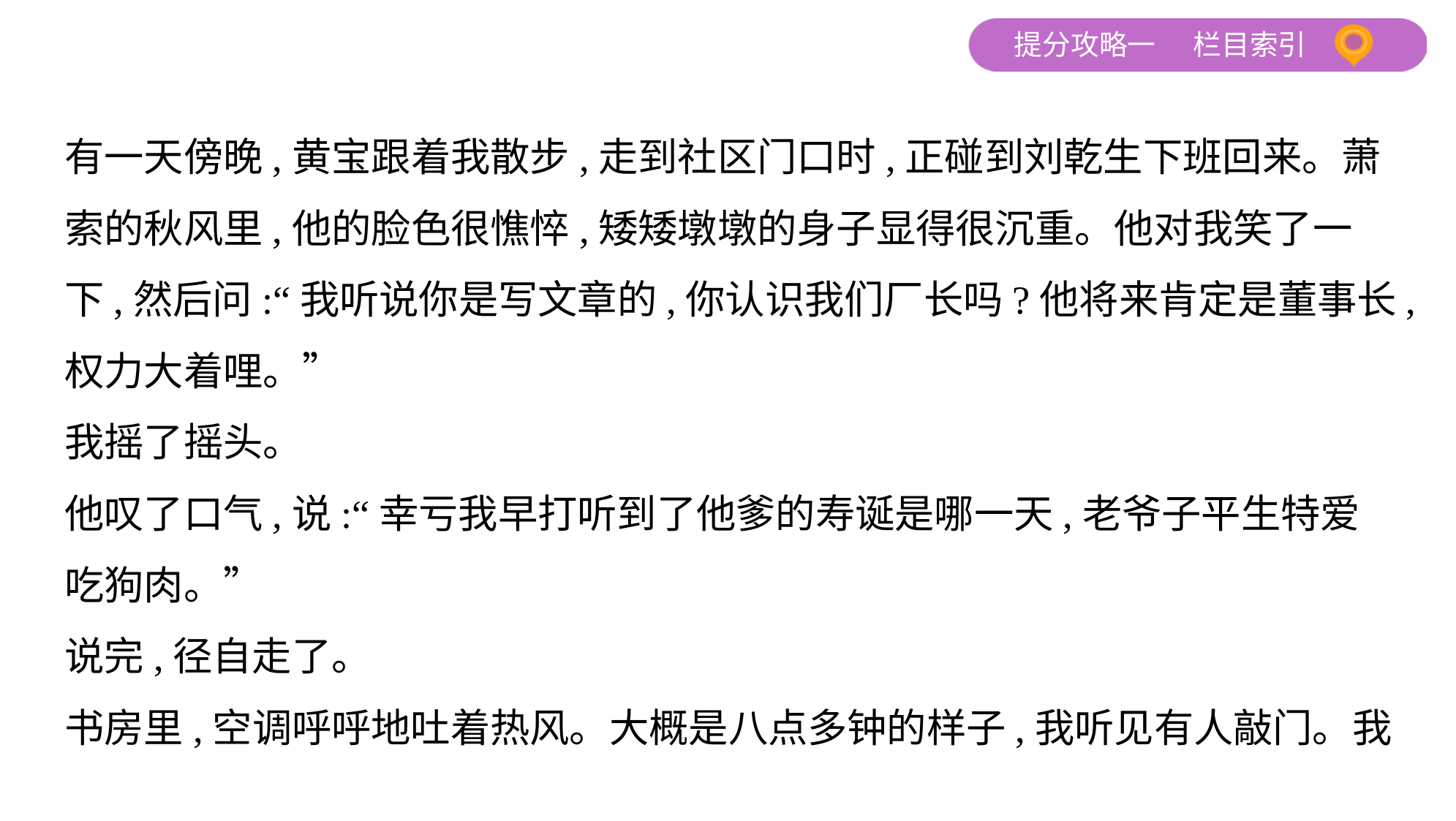

有一天傍晚,黄宝跟着我散步,走到社区门口时,正碰到刘乾生下班回来。萧
索的秋风里,他的脸色很憔悴,矮矮墩墩的身子显得很沉重。他对我笑了一
下,然后问:“我听说你是写文章的,你认识我们厂长吗?他将来肯定是董事长,
权力大着哩。”
我摇了摇头。
他叹了口气,说:“幸亏我早打听到了他爹的寿诞是哪一天,老爷子平生特爱
吃狗肉。”
说完,径自走了。
书房里,空调呼呼地吐着热风。大概是八点多钟的样子,我听见有人敲门。我